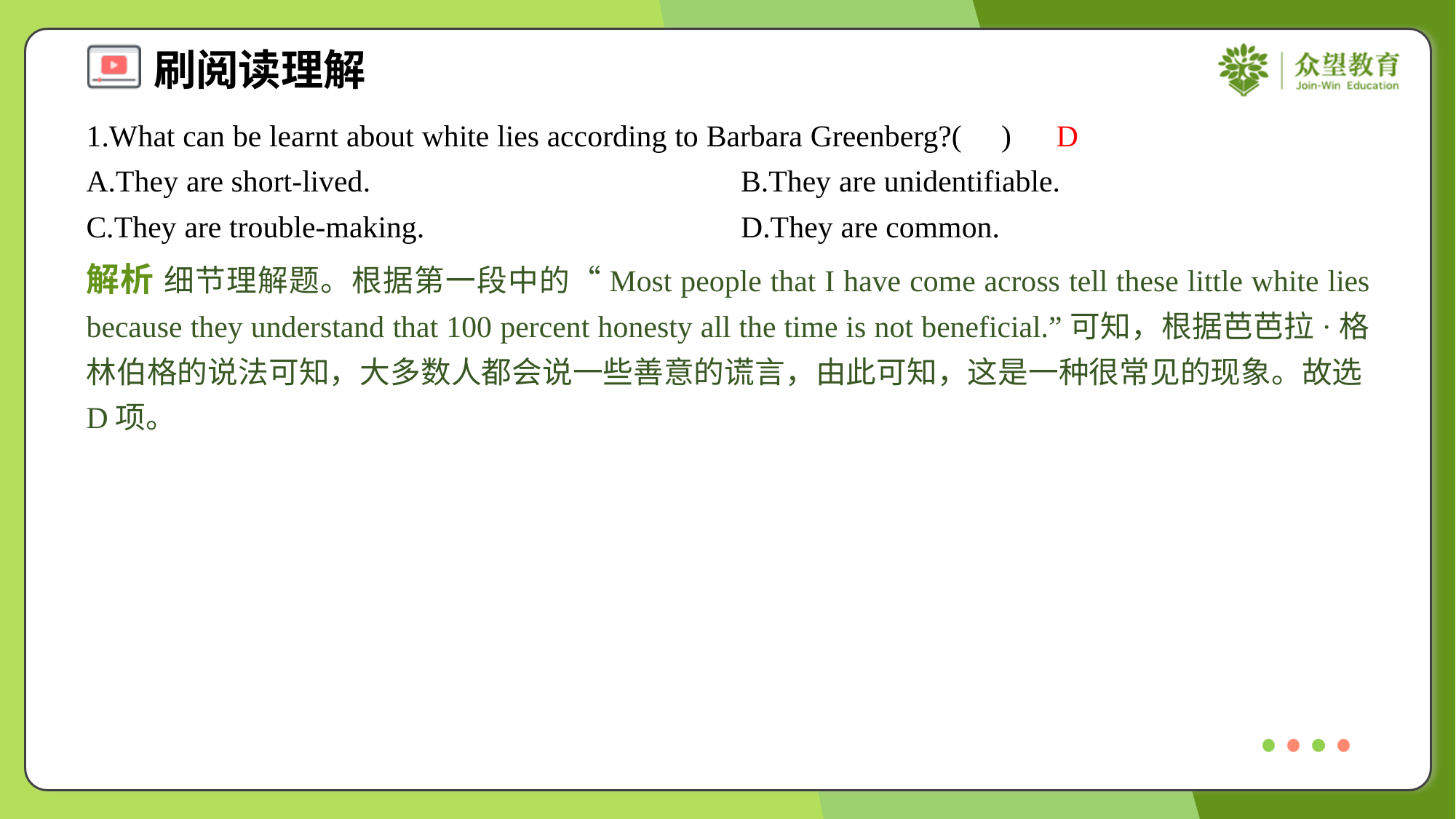

1.What can be learnt about white lies according to Barbara Greenberg?(     )
D
A.They are short-lived.	B.They are unidentifiable.
C.They are trouble-making.	D.They are common.
解析 细节理解题。根据第一段中的“Most people that I have come across tell these little white lies because they understand that 100 percent honesty all the time is not beneficial.”可知，根据芭芭拉·格林伯格的说法可知，大多数人都会说一些善意的谎言，由此可知，这是一种很常见的现象。故选D项。